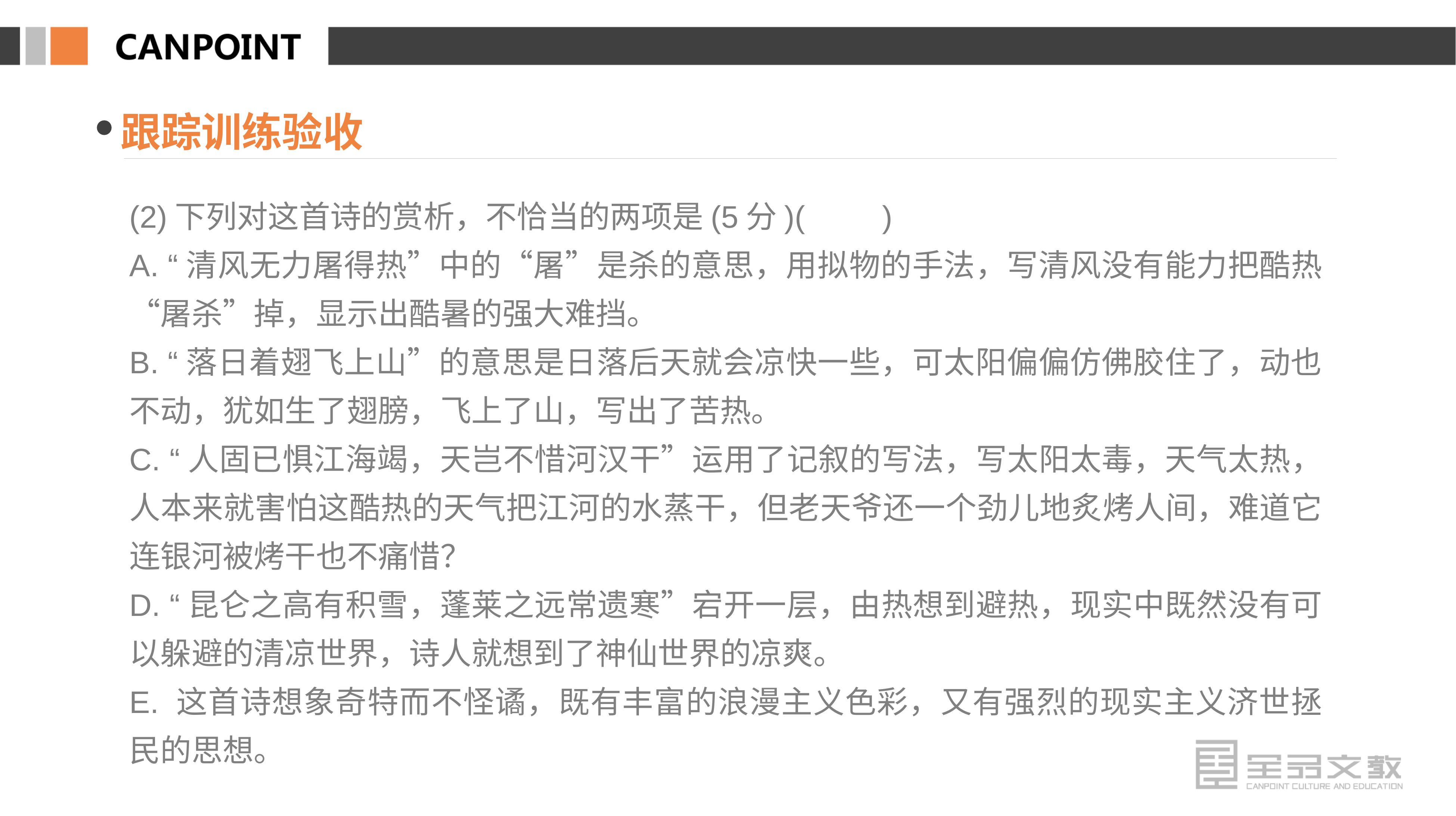

跟踪训练验收

(2)下列对这首诗的赏析，不恰当的两项是(5分)(　　)
A. “清风无力屠得热”中的“屠”是杀的意思，用拟物的手法，写清风没有能力把酷热“屠杀”掉，显示出酷暑的强大难挡。
B. “落日着翅飞上山”的意思是日落后天就会凉快一些，可太阳偏偏仿佛胶住了，动也不动，犹如生了翅膀，飞上了山，写出了苦热。
C. “人固已惧江海竭，天岂不惜河汉干”运用了记叙的写法，写太阳太毒，天气太热，人本来就害怕这酷热的天气把江河的水蒸干，但老天爷还一个劲儿地炙烤人间，难道它连银河被烤干也不痛惜？
D. “昆仑之高有积雪，蓬莱之远常遗寒”宕开一层，由热想到避热，现实中既然没有可以躲避的清凉世界，诗人就想到了神仙世界的凉爽。
E. 这首诗想象奇特而不怪谲，既有丰富的浪漫主义色彩，又有强烈的现实主义济世拯民的思想。